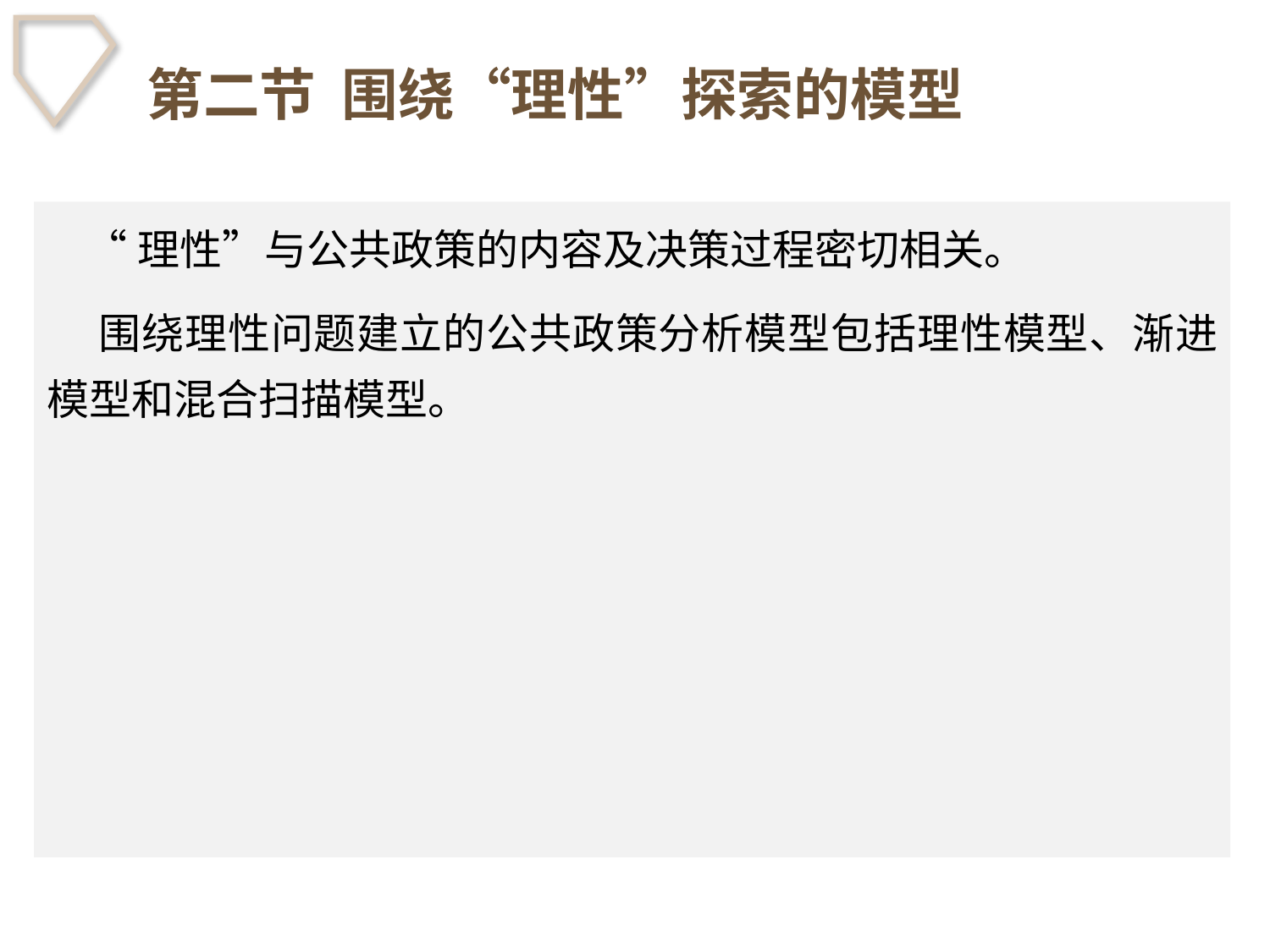

# 第二节  围绕“理性”探索的模型
    “理性”与公共政策的内容及决策过程密切相关。
    围绕理性问题建立的公共政策分析模型包括理性模型、渐进模型和混合扫描模型。